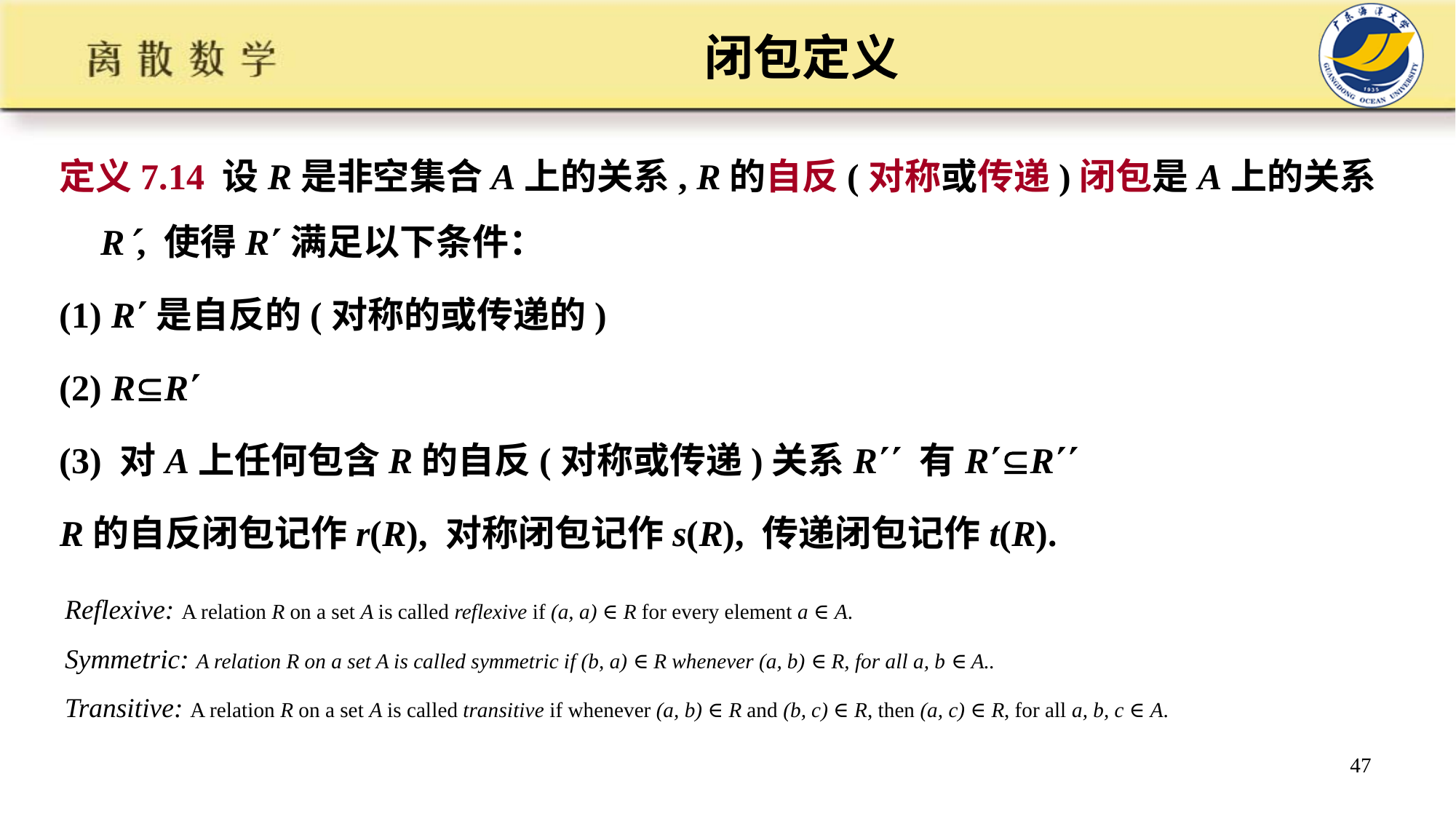

# 闭包定义
定义7.14 设R是非空集合A上的关系, R的自反(对称或传递)闭包是A上的关系R′, 使得R′满足以下条件：
(1) R′是自反的(对称的或传递的)
(2) R⊆R′
(3) 对A上任何包含R的自反(对称或传递)关系R′′ 有R′⊆R′′
R的自反闭包记作r(R), 对称闭包记作s(R), 传递闭包记作t(R).
Reflexive: A relation R on a set A is called reflexive if (a, a) ∈ R for every element a ∈ A.
Symmetric: A relation R on a set A is called symmetric if (b, a) ∈ R whenever (a, b) ∈ R, for all a, b ∈ A..
Transitive: A relation R on a set A is called transitive if whenever (a, b) ∈ R and (b, c) ∈ R, then (a, c) ∈ R, for all a, b, c ∈ A.

47